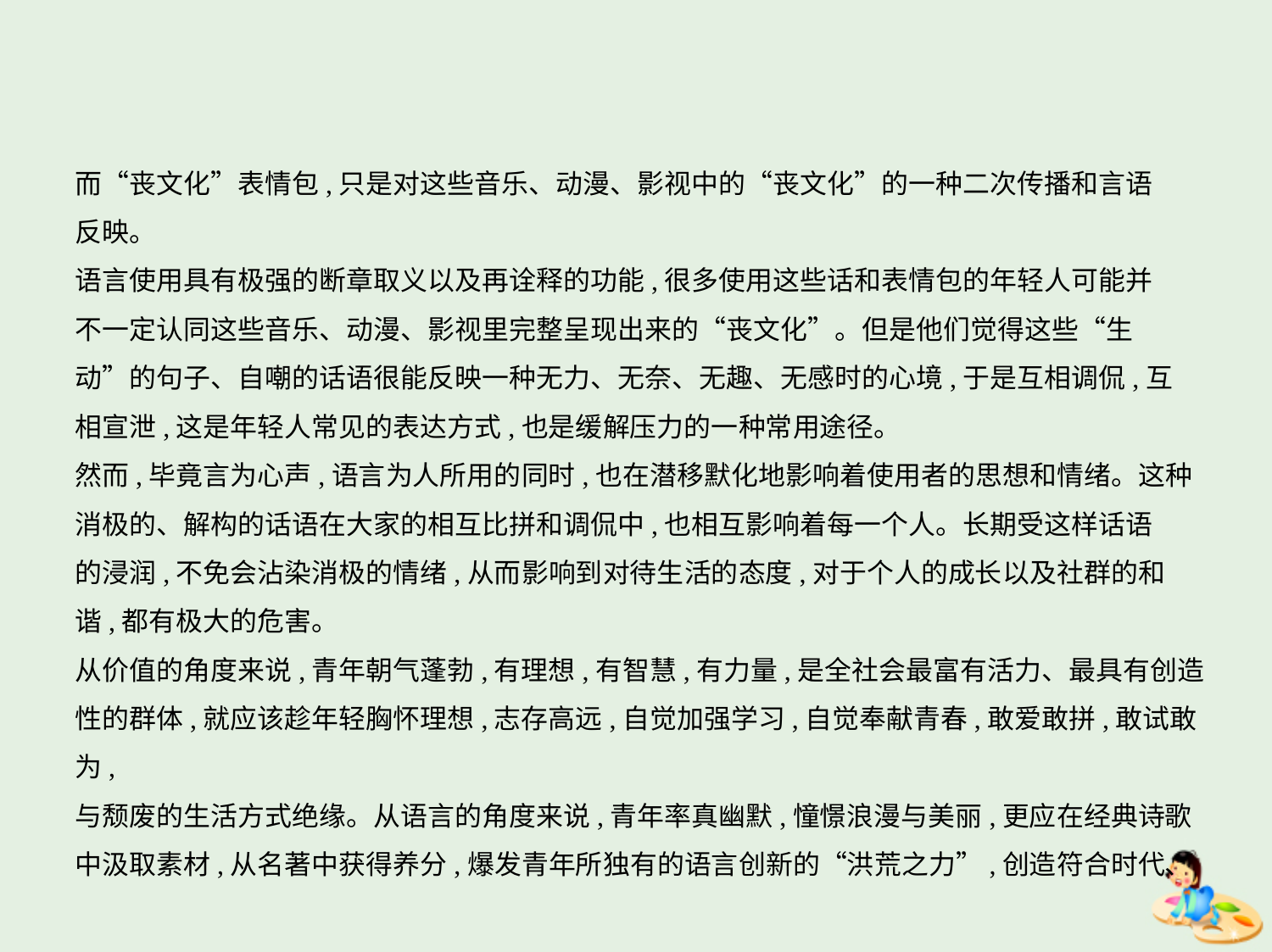

而“丧文化”表情包,只是对这些音乐、动漫、影视中的“丧文化”的一种二次传播和言语
反映。
语言使用具有极强的断章取义以及再诠释的功能,很多使用这些话和表情包的年轻人可能并
不一定认同这些音乐、动漫、影视里完整呈现出来的“丧文化”。但是他们觉得这些“生
动”的句子、自嘲的话语很能反映一种无力、无奈、无趣、无感时的心境,于是互相调侃,互
相宣泄,这是年轻人常见的表达方式,也是缓解压力的一种常用途径。
然而,毕竟言为心声,语言为人所用的同时,也在潜移默化地影响着使用者的思想和情绪。这种
消极的、解构的话语在大家的相互比拼和调侃中,也相互影响着每一个人。长期受这样话语
的浸润,不免会沾染消极的情绪,从而影响到对待生活的态度,对于个人的成长以及社群的和
谐,都有极大的危害。
从价值的角度来说,青年朝气蓬勃,有理想,有智慧,有力量,是全社会最富有活力、最具有创造
性的群体,就应该趁年轻胸怀理想,志存高远,自觉加强学习,自觉奉献青春,敢爱敢拼,敢试敢为,
与颓废的生活方式绝缘。从语言的角度来说,青年率真幽默,憧憬浪漫与美丽,更应在经典诗歌
中汲取素材,从名著中获得养分,爆发青年所独有的语言创新的“洪荒之力”,创造符合时代、